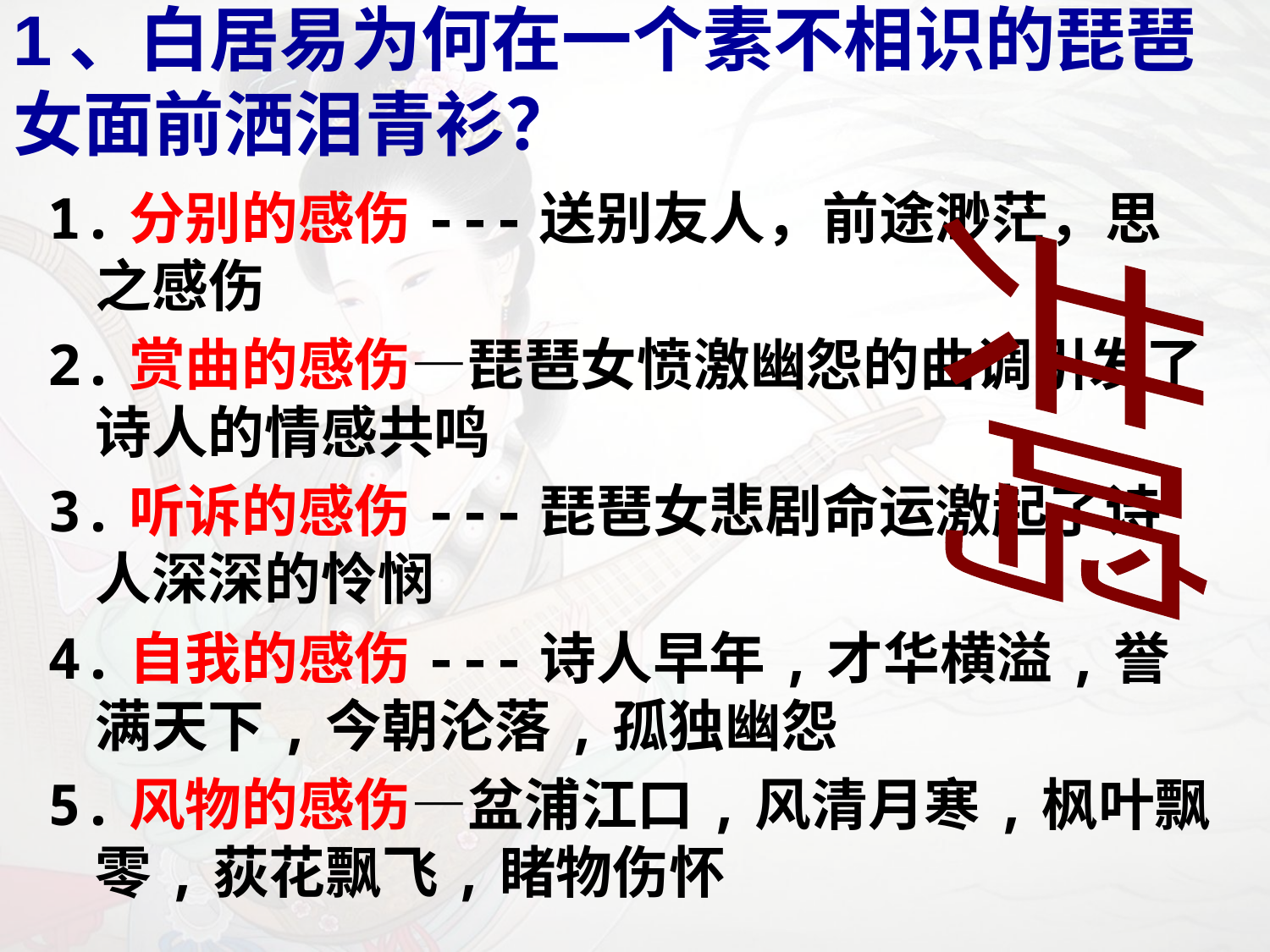

# 1、白居易为何在一个素不相识的琵琶女面前洒泪青衫？
1.分别的感伤---送别友人，前途渺茫，思之感伤
2.赏曲的感伤—琵琶女愤激幽怨的曲调引发了诗人的情感共鸣
3.听诉的感伤---琵琶女悲剧命运激起了诗人深深的怜悯
4.自我的感伤---诗人早年,才华横溢,誉满天下,今朝沦落,孤独幽怨
5.风物的感伤—盆浦江口,风清月寒,枫叶飘零,荻花飘飞,睹物伤怀

共鸣